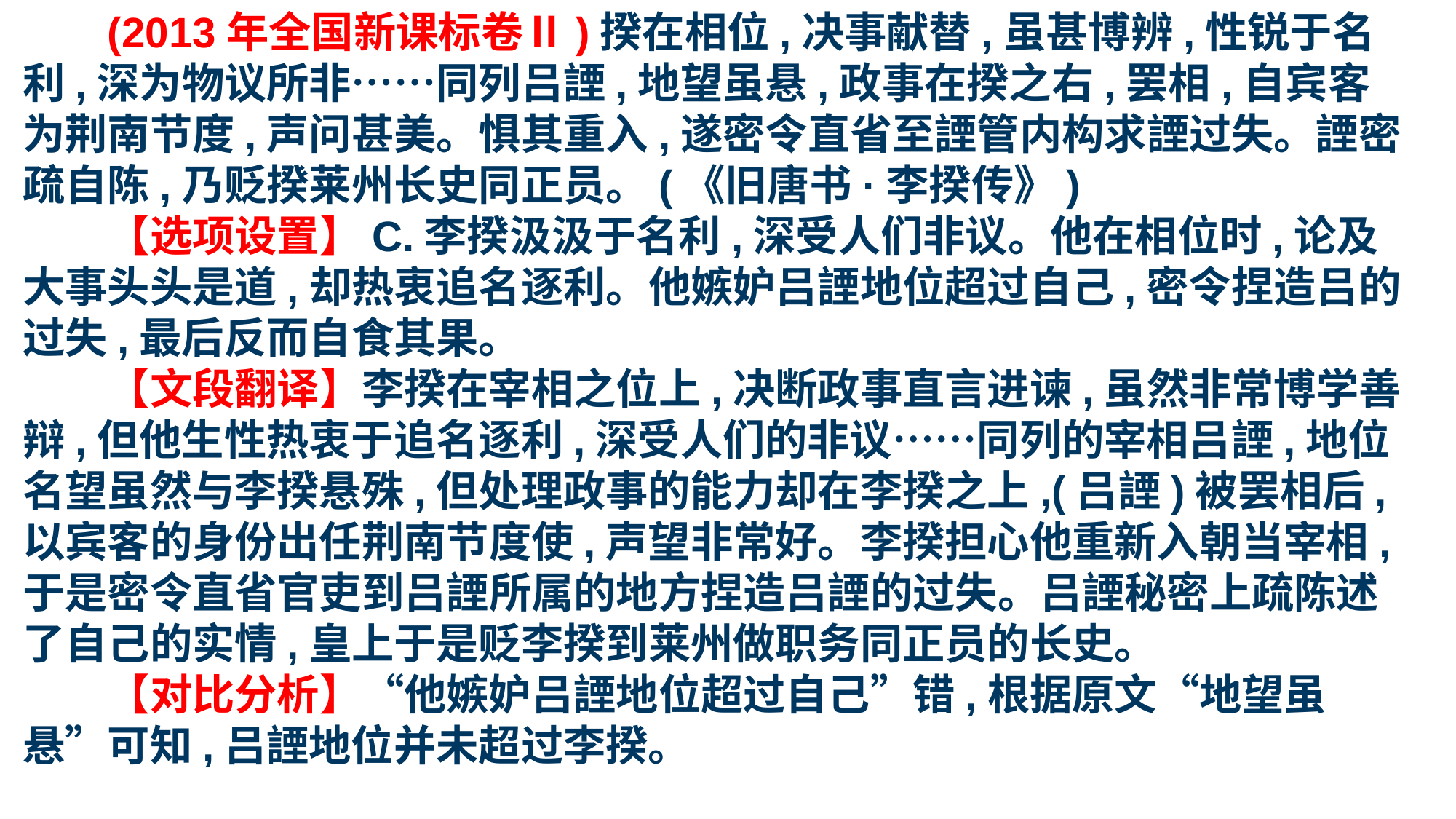

(2013年全国新课标卷Ⅱ)揆在相位,决事献替,虽甚博辨,性锐于名利,深为物议所非……同列吕諲,地望虽悬,政事在揆之右,罢相,自宾客为荆南节度,声问甚美。惧其重入,遂密令直省至諲管内构求諲过失。諲密疏自陈,乃贬揆莱州长史同正员。(《旧唐书·李揆传》)
【选项设置】C.李揆汲汲于名利,深受人们非议。他在相位时,论及大事头头是道,却热衷追名逐利。他嫉妒吕諲地位超过自己,密令捏造吕的过失,最后反而自食其果。
【文段翻译】李揆在宰相之位上,决断政事直言进谏,虽然非常博学善辩,但他生性热衷于追名逐利,深受人们的非议……同列的宰相吕諲,地位名望虽然与李揆悬殊,但处理政事的能力却在李揆之上,(吕諲)被罢相后,以宾客的身份出任荆南节度使,声望非常好。李揆担心他重新入朝当宰相,于是密令直省官吏到吕諲所属的地方捏造吕諲的过失。吕諲秘密上疏陈述了自己的实情,皇上于是贬李揆到莱州做职务同正员的长史。
【对比分析】“他嫉妒吕諲地位超过自己”错,根据原文“地望虽悬”可知,吕諲地位并未超过李揆。

25